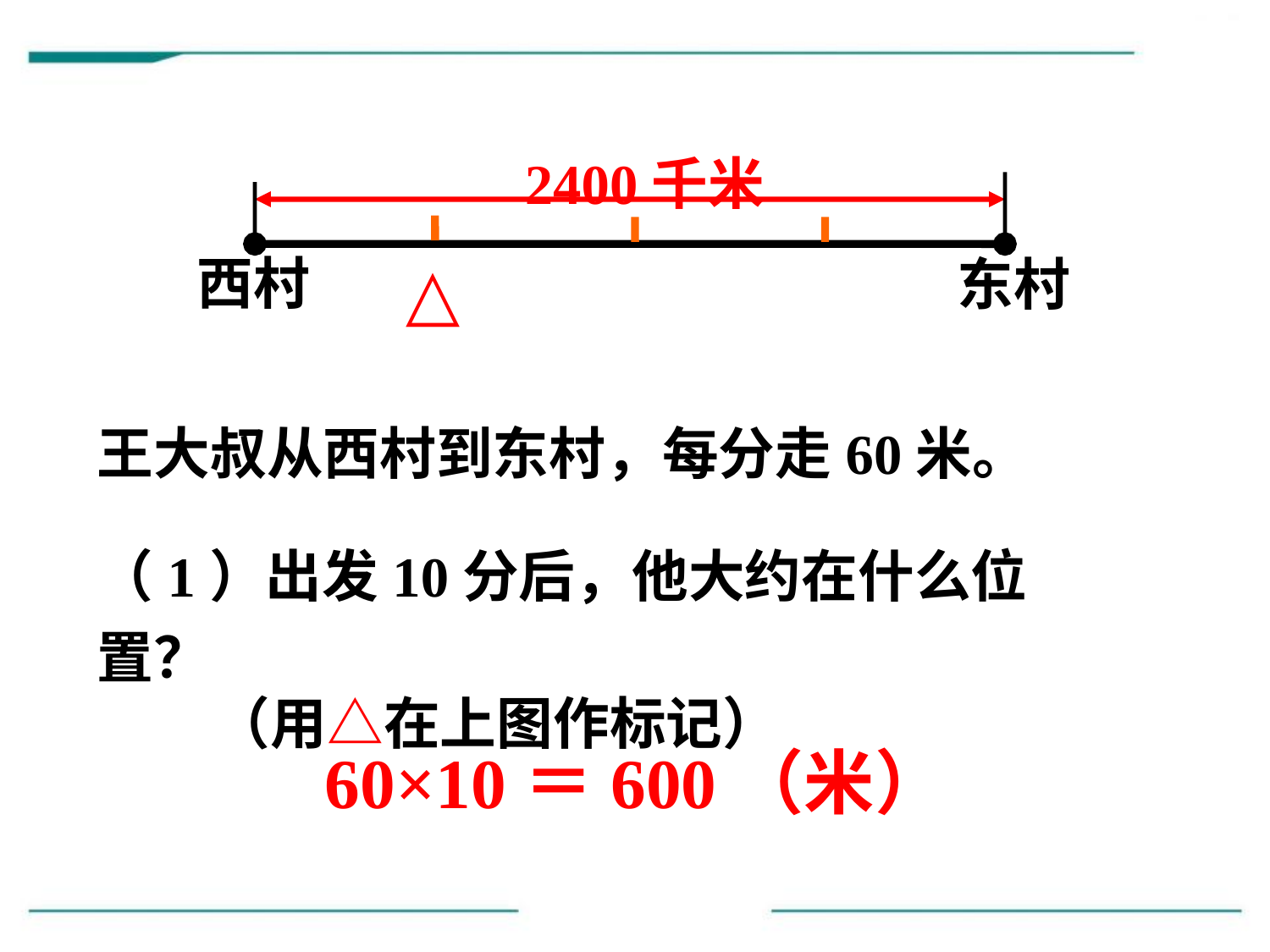

2400千米

西村
△
东村

王大叔从西村到东村，每分走60米。
（1）出发10分后，他大约在什么位置？
        （用△在上图作标记）
60×10＝600（米）